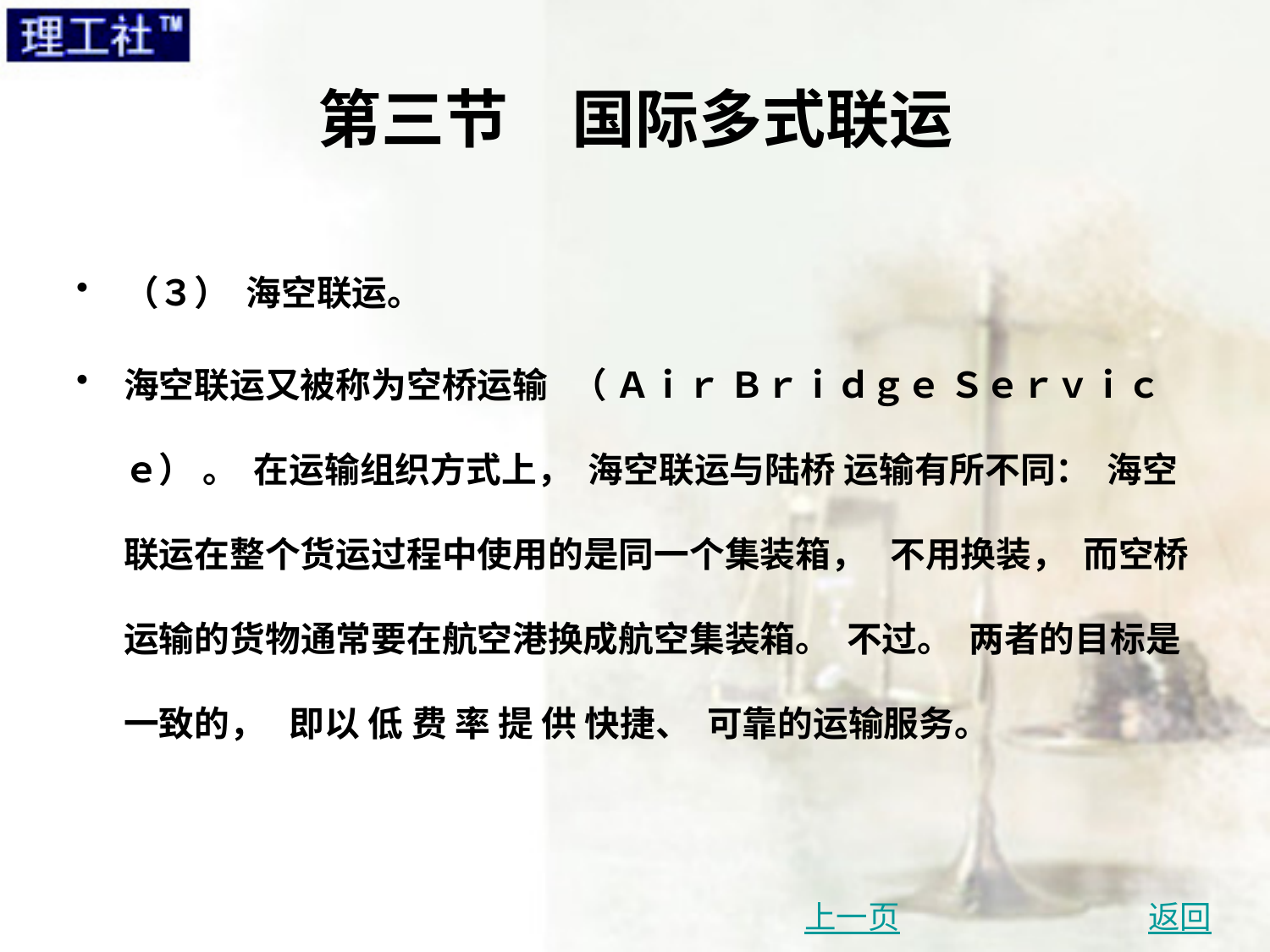

# 第三节　国际多式联运
（３）  海空联运。
海空联运又被称为空桥运输   （ Ａｉｒ Ｂｒｉｄｇｅ Ｓｅｒｖｉｃｅ） 。  在运输组织方式上，  海空联运与陆桥 运输有所不同：  海空联运在整个货运过程中使用的是同一个集装箱，   不用换装，  而空桥运输的货物通常要在航空港换成航空集装箱。  不过。  两者的目标是一致的，   即以 低 费 率 提 供 快捷、  可靠的运输服务。

上一页
返回